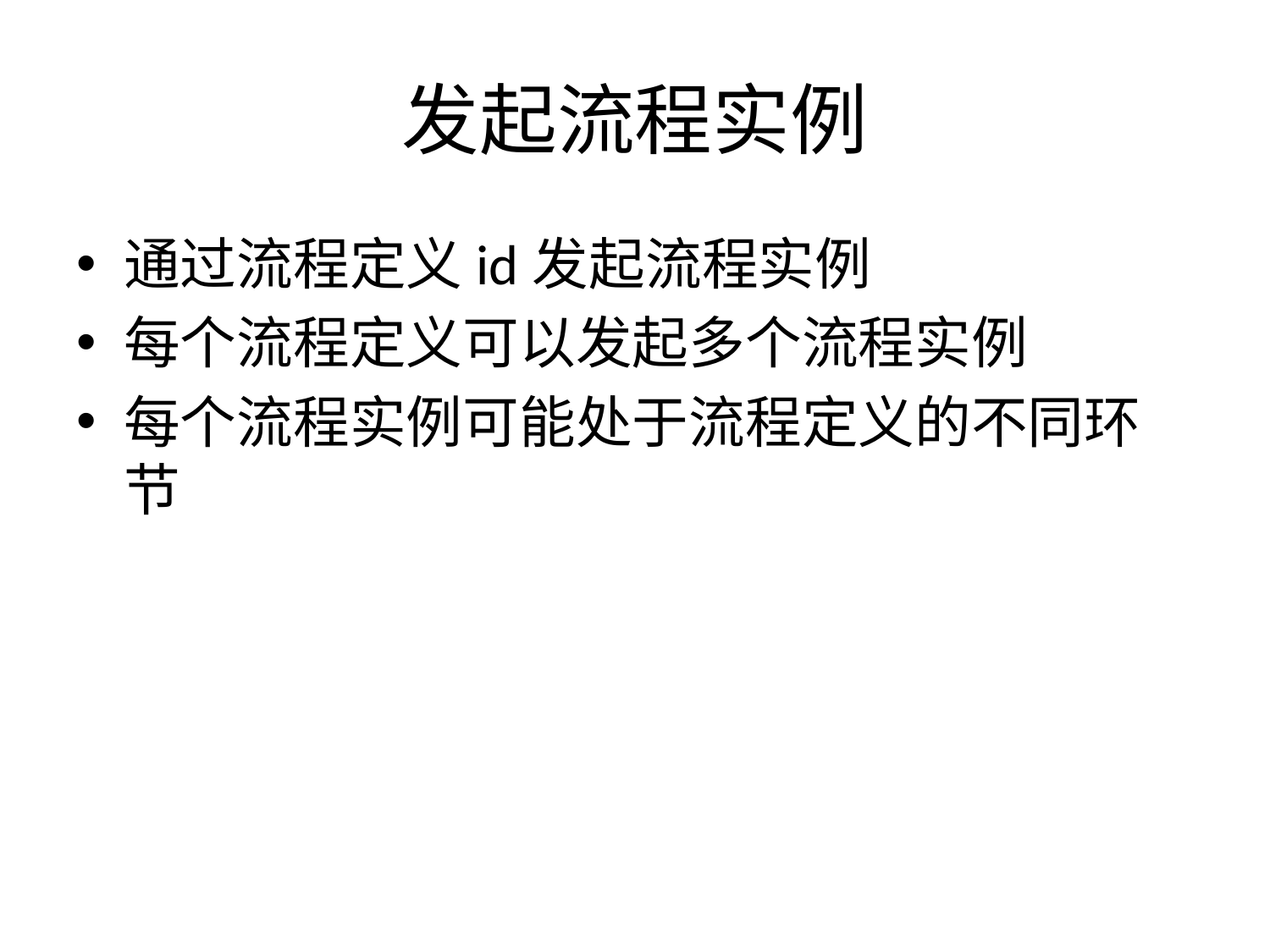

# 发起流程实例
通过流程定义id发起流程实例
每个流程定义可以发起多个流程实例
每个流程实例可能处于流程定义的不同环节